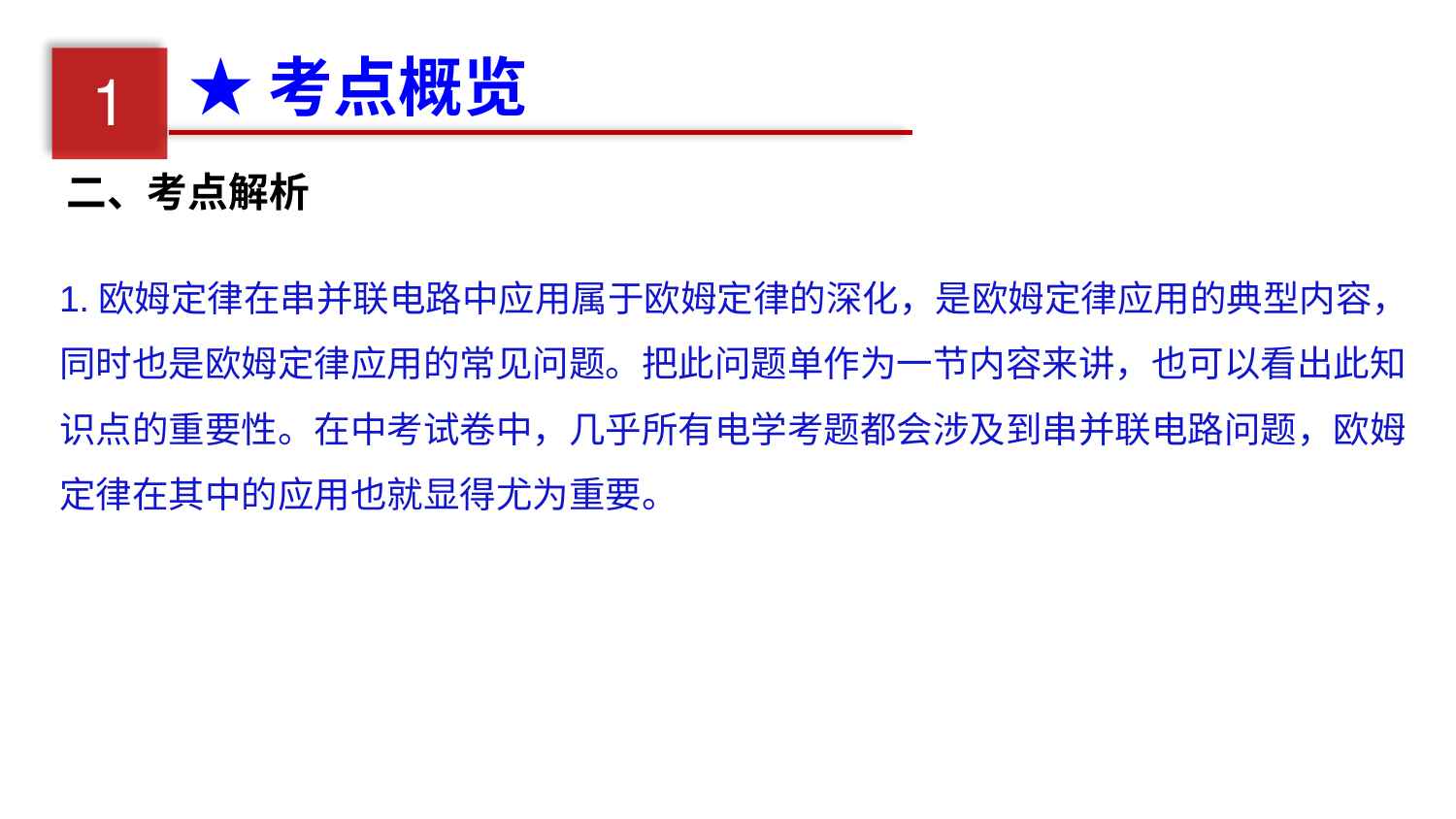

★考点概览

1
二、考点解析
1.欧姆定律在串并联电路中应用属于欧姆定律的深化，是欧姆定律应用的典型内容，同时也是欧姆定律应用的常见问题。把此问题单作为一节内容来讲，也可以看出此知识点的重要性。在中考试卷中，几乎所有电学考题都会涉及到串并联电路问题，欧姆定律在其中的应用也就显得尤为重要。